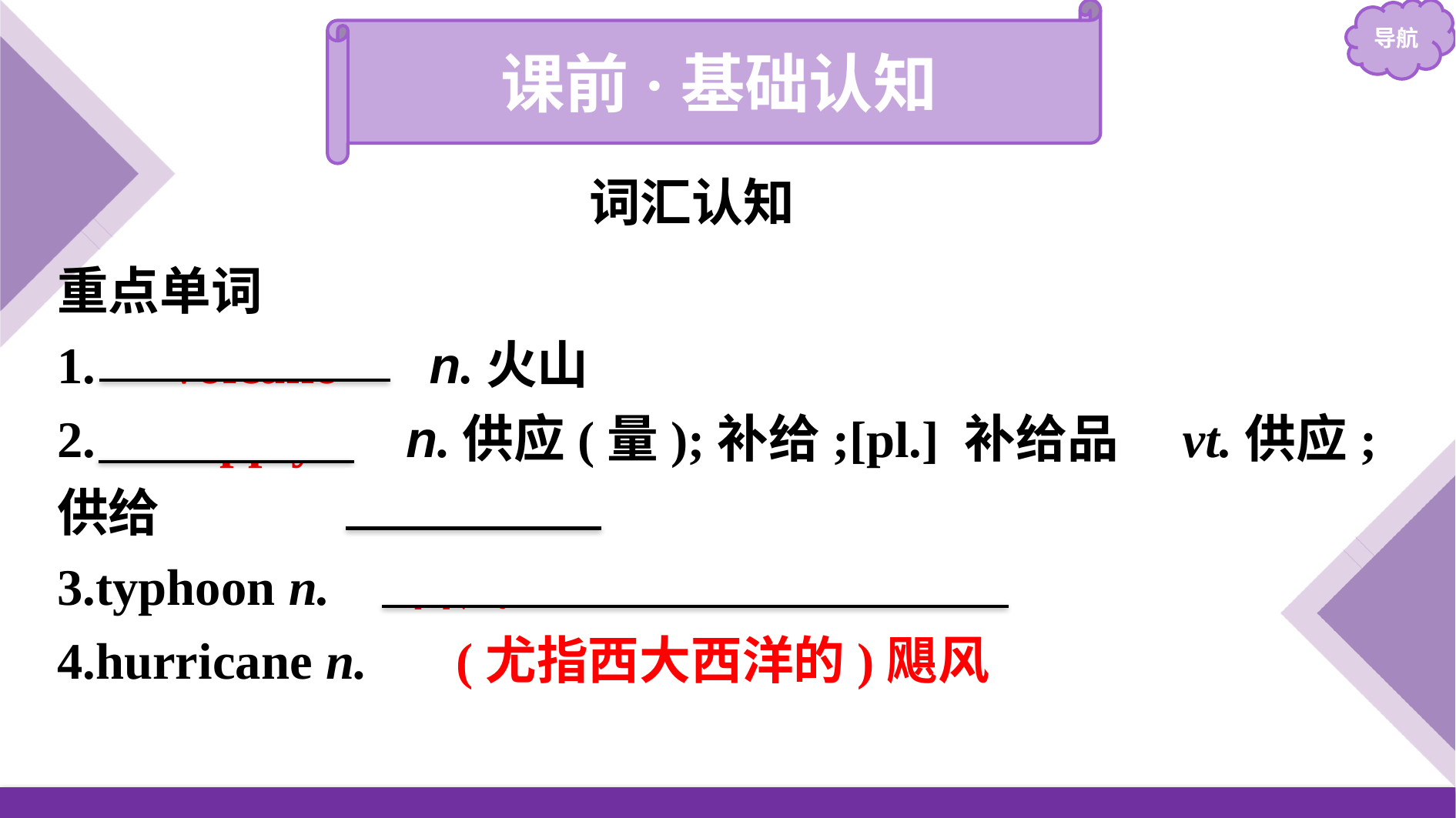

课前·基础认知
词汇认知
重点单词
1.　volcano　 n.火山
2.　supply　 n.供应(量);补给;[pl.] 补给品　vt.供应;供给
3.typhoon n. 　台风
4.hurricane n. 　(尤指西大西洋的)飓风